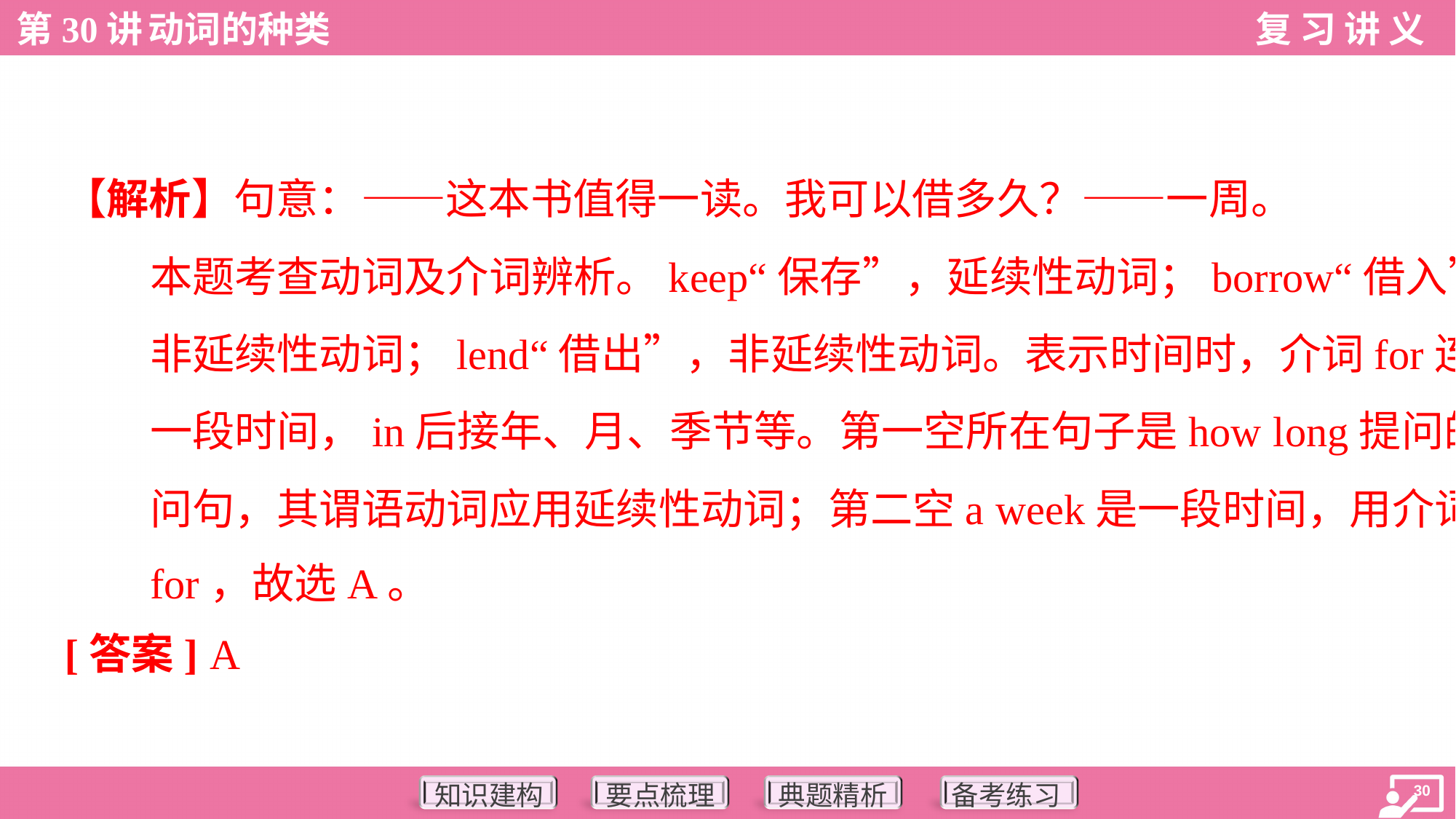

【解析】句意：——这本书值得一读。我可以借多久？——一周。
本题考查动词及介词辨析。keep“保存”，延续性动词；borrow“借入”，
非延续性动词；lend“借出”，非延续性动词。表示时间时，介词for连接
一段时间，in后接年、月、季节等。第一空所在句子是how long提问的
问句，其谓语动词应用延续性动词；第二空a week是一段时间，用介词
for，故选A。
[答案] A